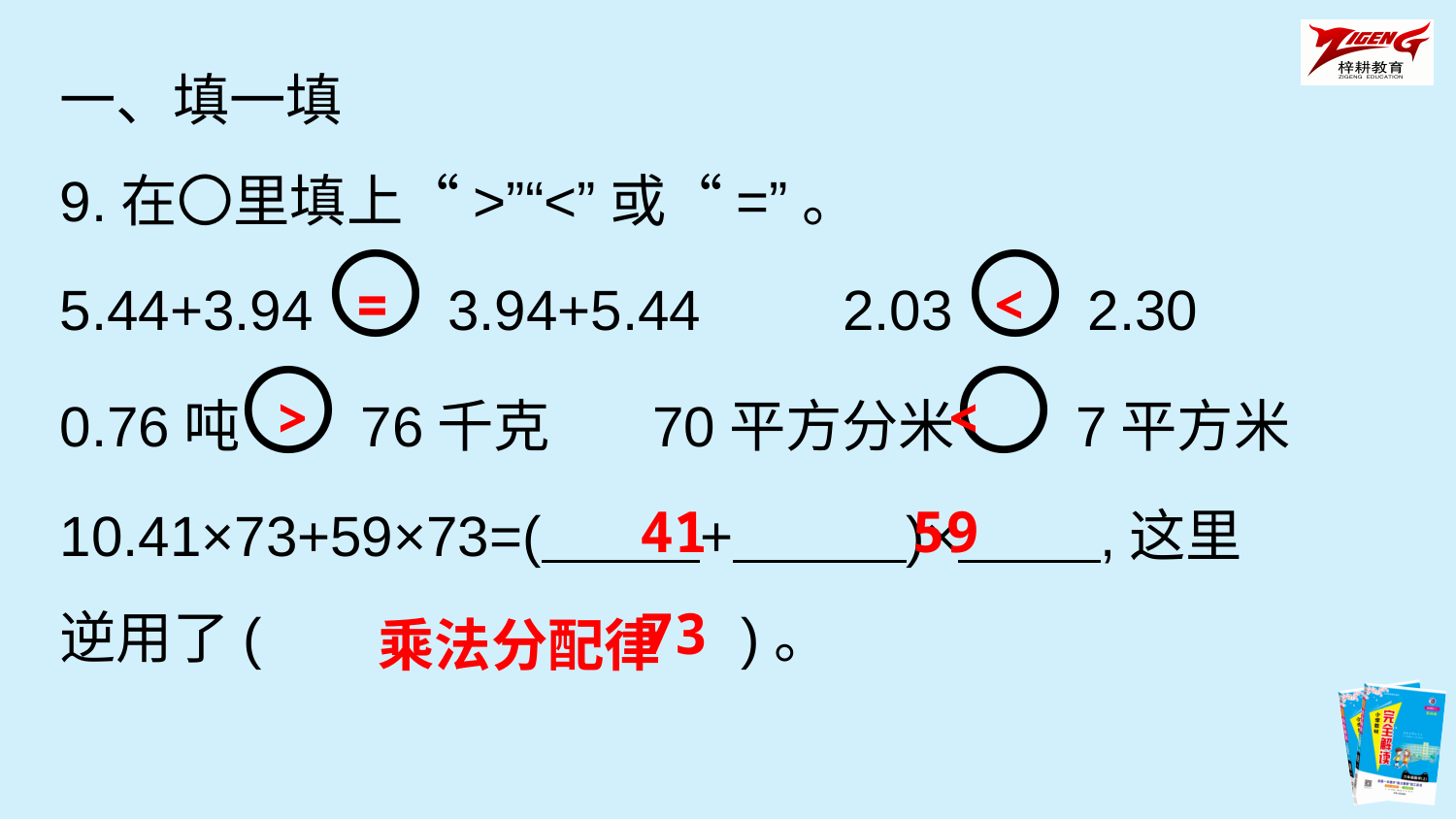

一、填一填
9.在〇里填上“>”“<”或“=”。
5.44+3.94〇3.94+5.44         2.03〇2.30
0.76吨〇76千克       70平方分米〇7平方米
10.41×73+59×73=(          +           )×         ,这里逆用了(　　　　　　　　)。
=
<
>
<
41      59      73
乘法分配律